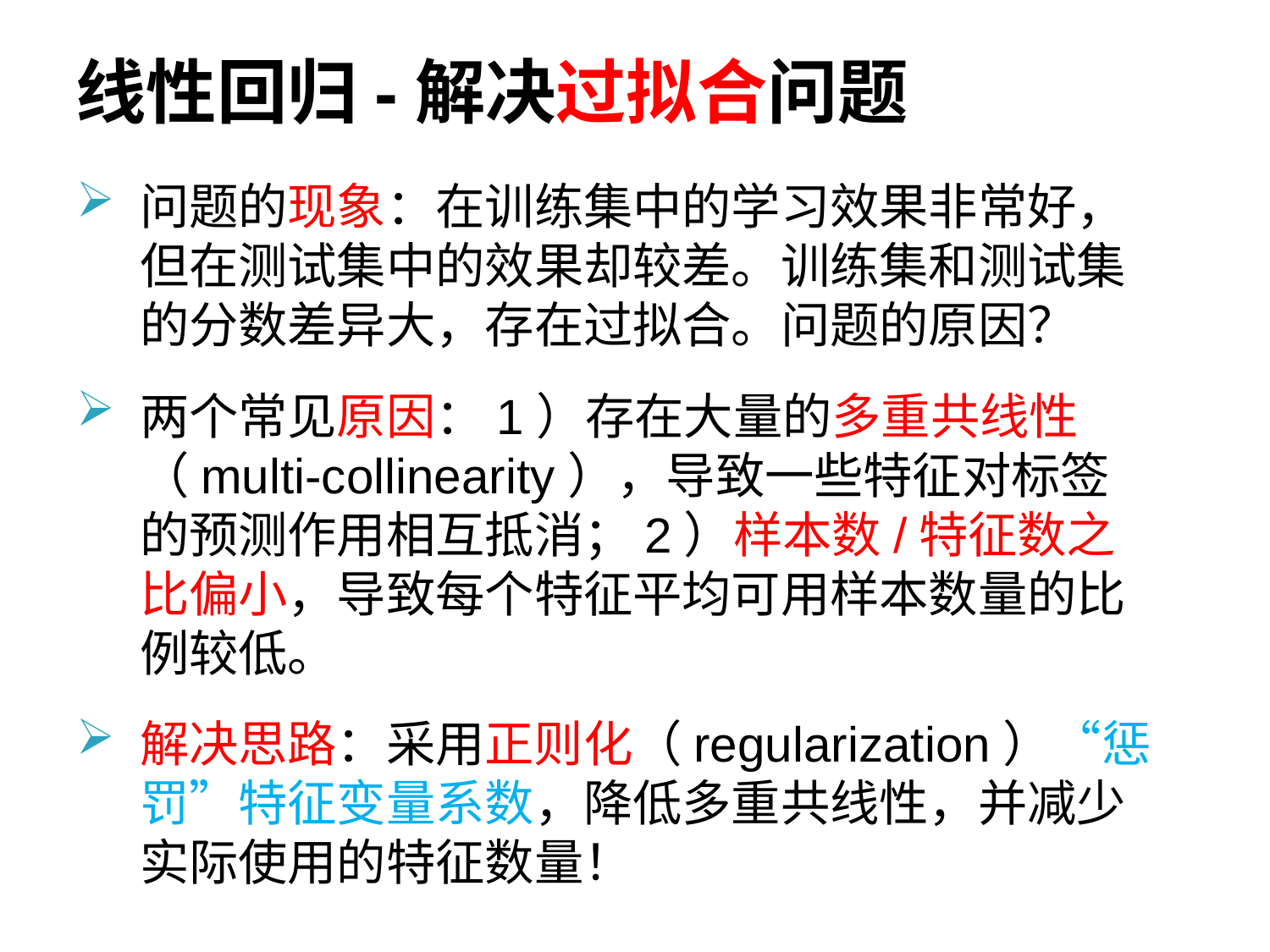

# 线性回归-解决过拟合问题
问题的现象：在训练集中的学习效果非常好，但在测试集中的效果却较差。训练集和测试集的分数差异大，存在过拟合。问题的原因？
两个常见原因：1）存在大量的多重共线性（multi-collinearity），导致一些特征对标签的预测作用相互抵消；2）样本数/特征数之比偏小，导致每个特征平均可用样本数量的比例较低。
解决思路：采用正则化（regularization）“惩罚”特征变量系数，降低多重共线性，并减少实际使用的特征数量！